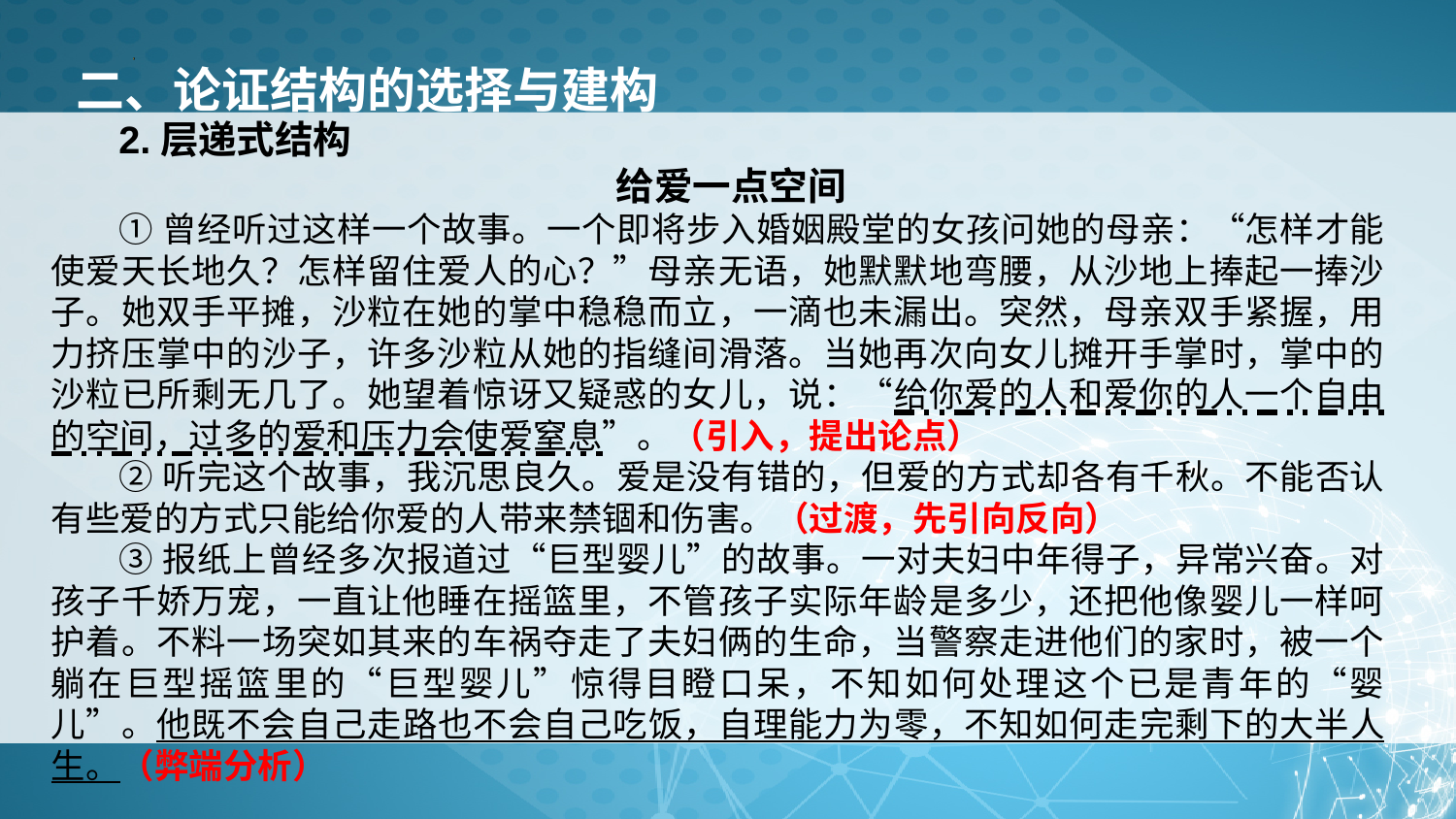

二、论证结构的选择与建构
2.层递式结构
给爱一点空间
①曾经听过这样一个故事。一个即将步入婚姻殿堂的女孩问她的母亲：“怎样才能使爱天长地久？怎样留住爱人的心？”母亲无语，她默默地弯腰，从沙地上捧起一捧沙子。她双手平摊，沙粒在她的掌中稳稳而立，一滴也未漏出。突然，母亲双手紧握，用力挤压掌中的沙子，许多沙粒从她的指缝间滑落。当她再次向女儿摊开手掌时，掌中的沙粒已所剩无几了。她望着惊讶又疑惑的女儿，说：“给你爱的人和爱你的人一个自由的空间，过多的爱和压力会使爱窒息”。（引入，提出论点）
②听完这个故事，我沉思良久。爱是没有错的，但爱的方式却各有千秋。不能否认有些爱的方式只能给你爱的人带来禁锢和伤害。（过渡，先引向反向）
③报纸上曾经多次报道过“巨型婴儿”的故事。一对夫妇中年得子，异常兴奋。对孩子千娇万宠，一直让他睡在摇篮里，不管孩子实际年龄是多少，还把他像婴儿一样呵护着。不料一场突如其来的车祸夺走了夫妇俩的生命，当警察走进他们的家时，被一个躺在巨型摇篮里的“巨型婴儿”惊得目瞪口呆，不知如何处理这个已是青年的“婴儿”。他既不会自己走路也不会自己吃饭，自理能力为零，不知如何走完剩下的大半人生。（弊端分析）